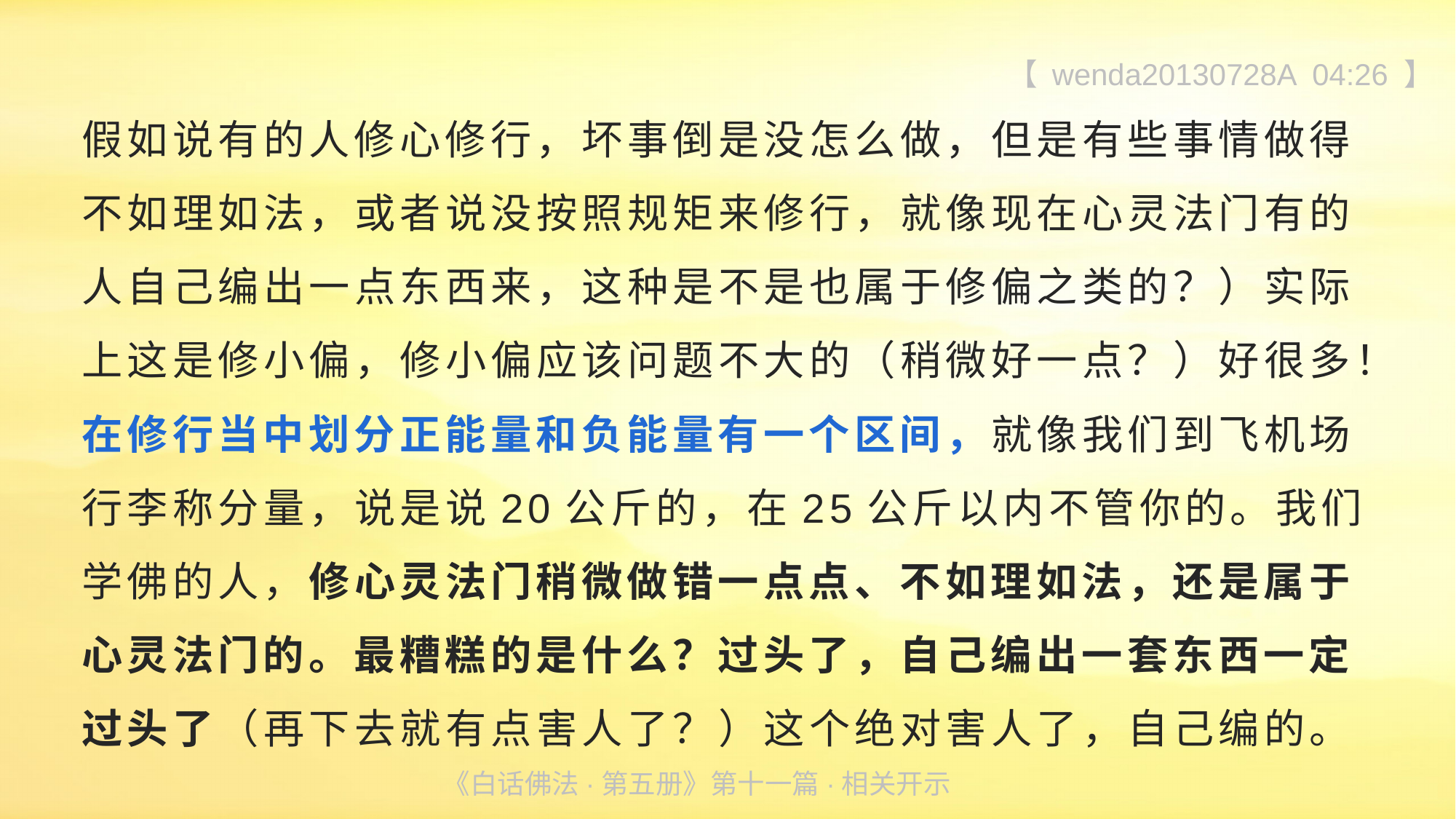

【 wenda20130728A  04:26 】
假如说有的人修心修行，坏事倒是没怎么做，但是有些事情做得
不如理如法，或者说没按照规矩来修行，就像现在心灵法门有的
人自己编出一点东西来，这种是不是也属于修偏之类的？）实际
上这是修小偏，修小偏应该问题不大的（稍微好一点？）好很多！在修行当中划分正能量和负能量有一个区间，就像我们到飞机场
行李称分量，说是说20公斤的，在25公斤以内不管你的。我们
学佛的人，修心灵法门稍微做错一点点、不如理如法，还是属于
心灵法门的。最糟糕的是什么？过头了，自己编出一套东西一定
过头了（再下去就有点害人了？）这个绝对害人了，自己编的。
《白话佛法·第五册》第十一篇·相关开示